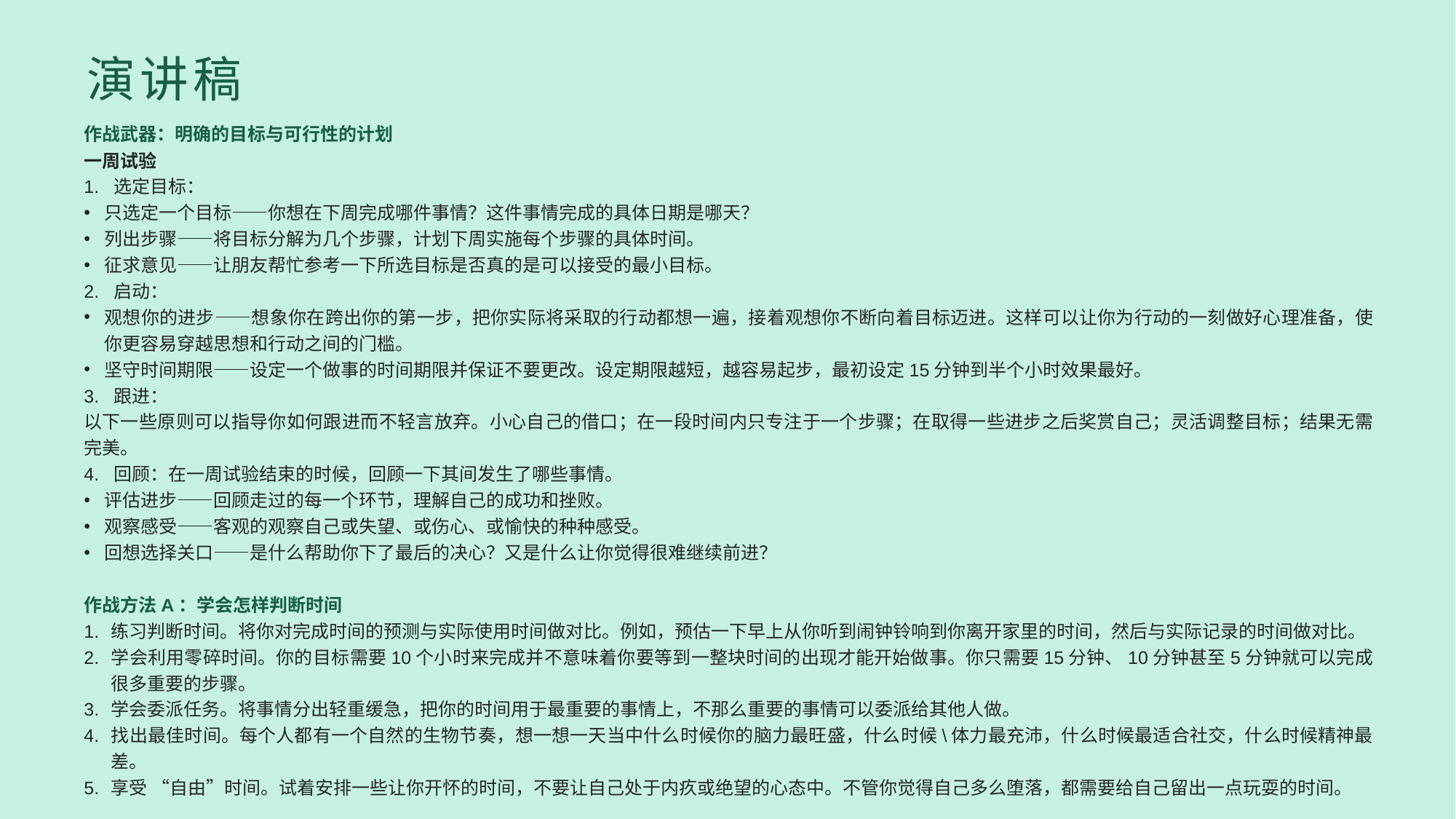

演讲稿
作战武器：明确的目标与可行性的计划
一周试验
1.  选定目标：
只选定一个目标——你想在下周完成哪件事情？这件事情完成的具体日期是哪天？
列出步骤——将目标分解为几个步骤，计划下周实施每个步骤的具体时间。
征求意见——让朋友帮忙参考一下所选目标是否真的是可以接受的最小目标。
2.  启动：
观想你的进步——想象你在跨出你的第一步，把你实际将采取的行动都想一遍，接着观想你不断向着目标迈进。这样可以让你为行动的一刻做好心理准备，使你更容易穿越思想和行动之间的门槛。
坚守时间期限——设定一个做事的时间期限并保证不要更改。设定期限越短，越容易起步，最初设定15分钟到半个小时效果最好。
3.  跟进：
以下一些原则可以指导你如何跟进而不轻言放弃。小心自己的借口；在一段时间内只专注于一个步骤；在取得一些进步之后奖赏自己；灵活调整目标；结果无需完美。
4.  回顾：在一周试验结束的时候，回顾一下其间发生了哪些事情。
评估进步——回顾走过的每一个环节，理解自己的成功和挫败。
观察感受——客观的观察自己或失望、或伤心、或愉快的种种感受。
回想选择关口——是什么帮助你下了最后的决心？又是什么让你觉得很难继续前进？

作战方法A：学会怎样判断时间
练习判断时间。将你对完成时间的预测与实际使用时间做对比。例如，预估一下早上从你听到闹钟铃响到你离开家里的时间，然后与实际记录的时间做对比。
学会利用零碎时间。你的目标需要10个小时来完成并不意味着你要等到一整块时间的出现才能开始做事。你只需要15分钟、10分钟甚至5分钟就可以完成很多重要的步骤。
学会委派任务。将事情分出轻重缓急，把你的时间用于最重要的事情上，不那么重要的事情可以委派给其他人做。
找出最佳时间。每个人都有一个自然的生物节奏，想一想一天当中什么时候你的脑力最旺盛，什么时候\体力最充沛，什么时候最适合社交，什么时候精神最差。
享受 “自由”时间。试着安排一些让你开怀的时间，不要让自己处于内疚或绝望的心态中。不管你觉得自己多么堕落，都需要给自己留出一点玩耍的时间。